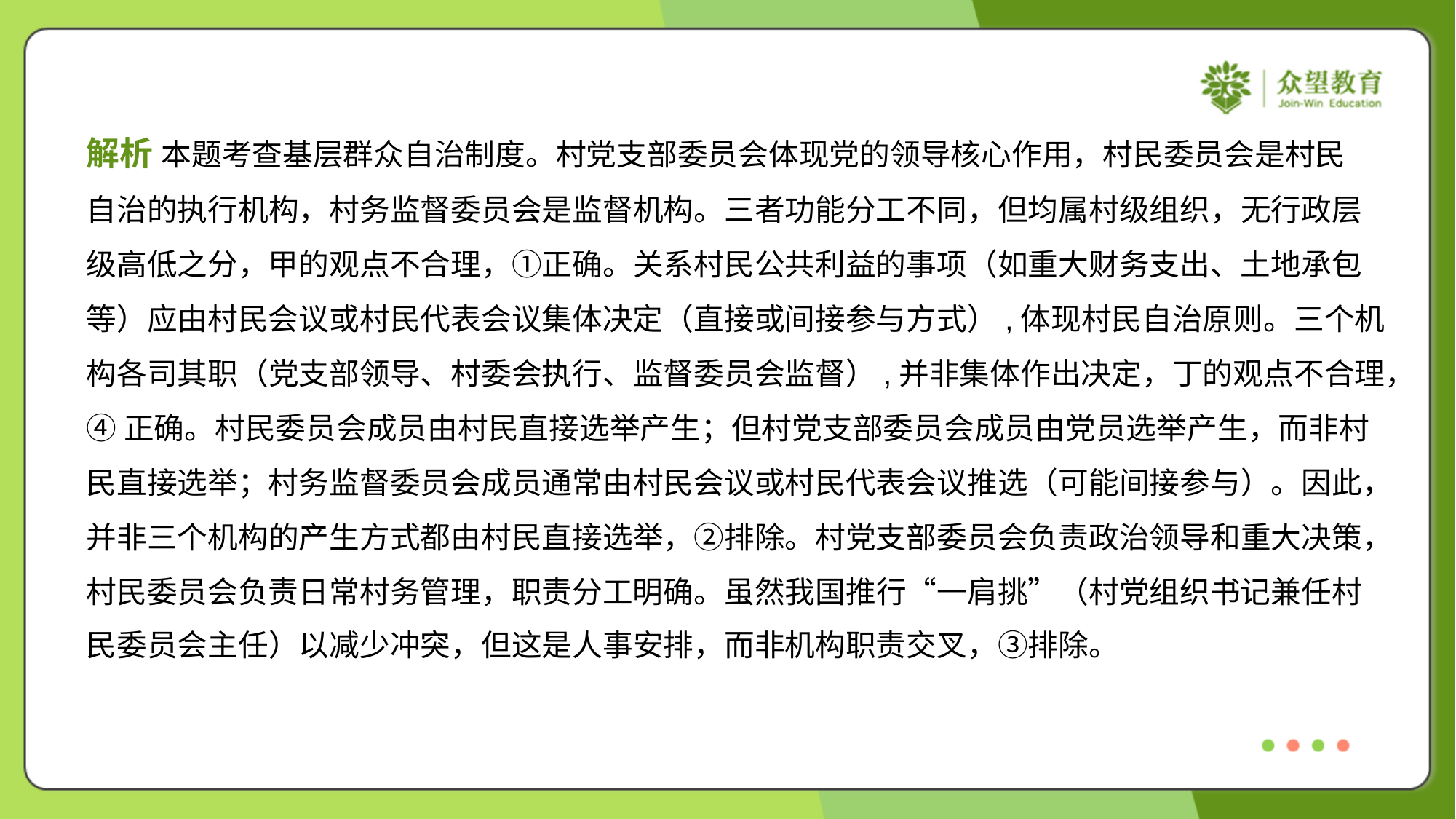

解析 本题考查基层群众自治制度。村党支部委员会体现党的领导核心作用，村民委员会是村民
自治的执行机构，村务监督委员会是监督机构。三者功能分工不同，但均属村级组织，无行政层
级高低之分，甲的观点不合理，①正确。关系村民公共利益的事项（如重大财务支出、土地承包
等）应由村民会议或村民代表会议集体决定（直接或间接参与方式）,体现村民自治原则。三个机
构各司其职（党支部领导、村委会执行、监督委员会监督）,并非集体作出决定，丁的观点不合理，
④正确。村民委员会成员由村民直接选举产生；但村党支部委员会成员由党员选举产生，而非村
民直接选举；村务监督委员会成员通常由村民会议或村民代表会议推选（可能间接参与）。因此，
并非三个机构的产生方式都由村民直接选举，②排除。村党支部委员会负责政治领导和重大决策，
村民委员会负责日常村务管理，职责分工明确。虽然我国推行“一肩挑”（村党组织书记兼任村
民委员会主任）以减少冲突，但这是人事安排，而非机构职责交叉，③排除。